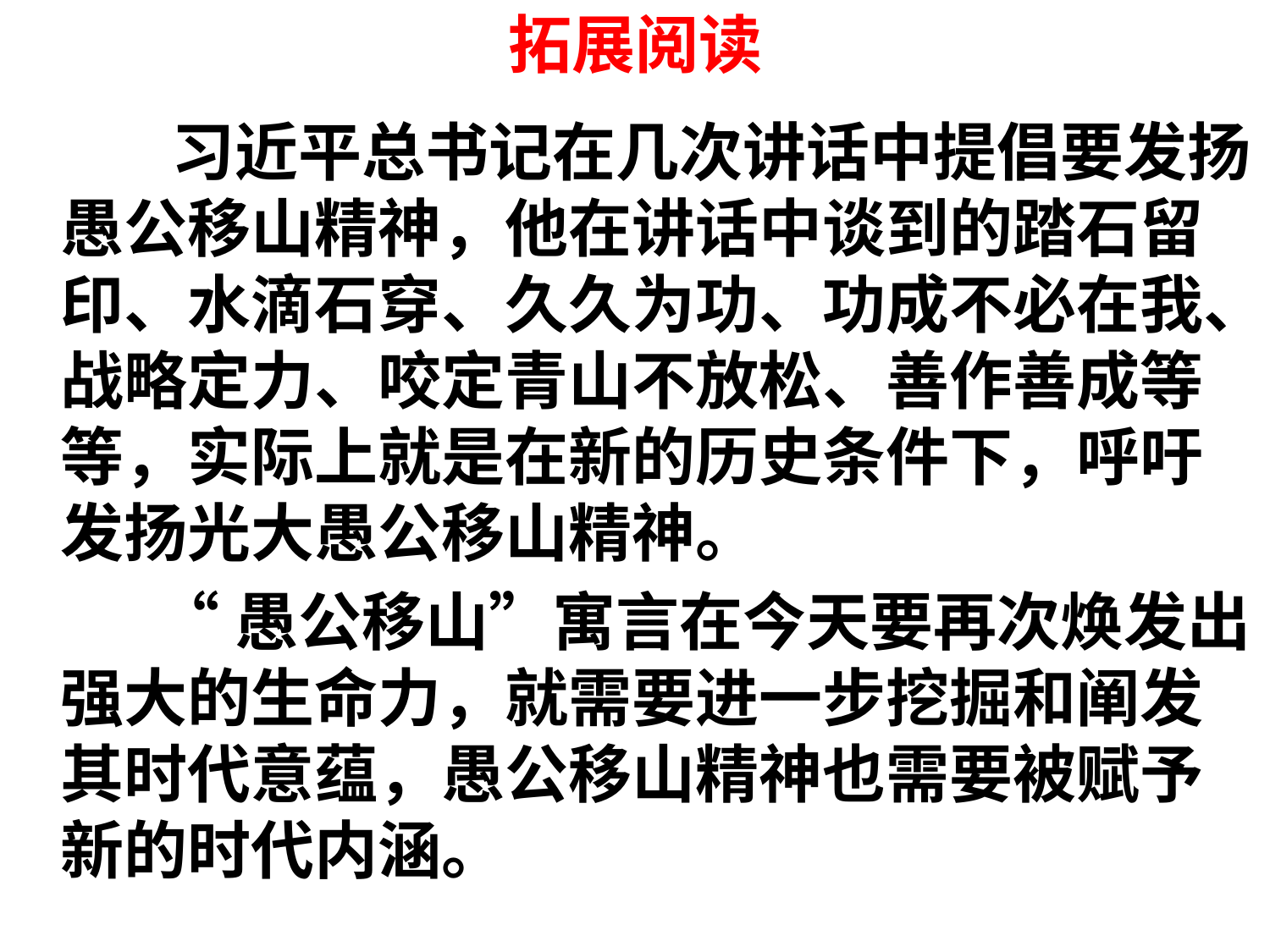

# 拓展阅读
          习近平总书记在几次讲话中提倡要发扬愚公移山精神，他在讲话中谈到的踏石留印、水滴石穿、久久为功、功成不必在我、战略定力、咬定青山不放松、善作善成等等，实际上就是在新的历史条件下，呼吁发扬光大愚公移山精神。
          “愚公移山”寓言在今天要再次焕发出强大的生命力，就需要进一步挖掘和阐发其时代意蕴，愚公移山精神也需要被赋予新的时代内涵。